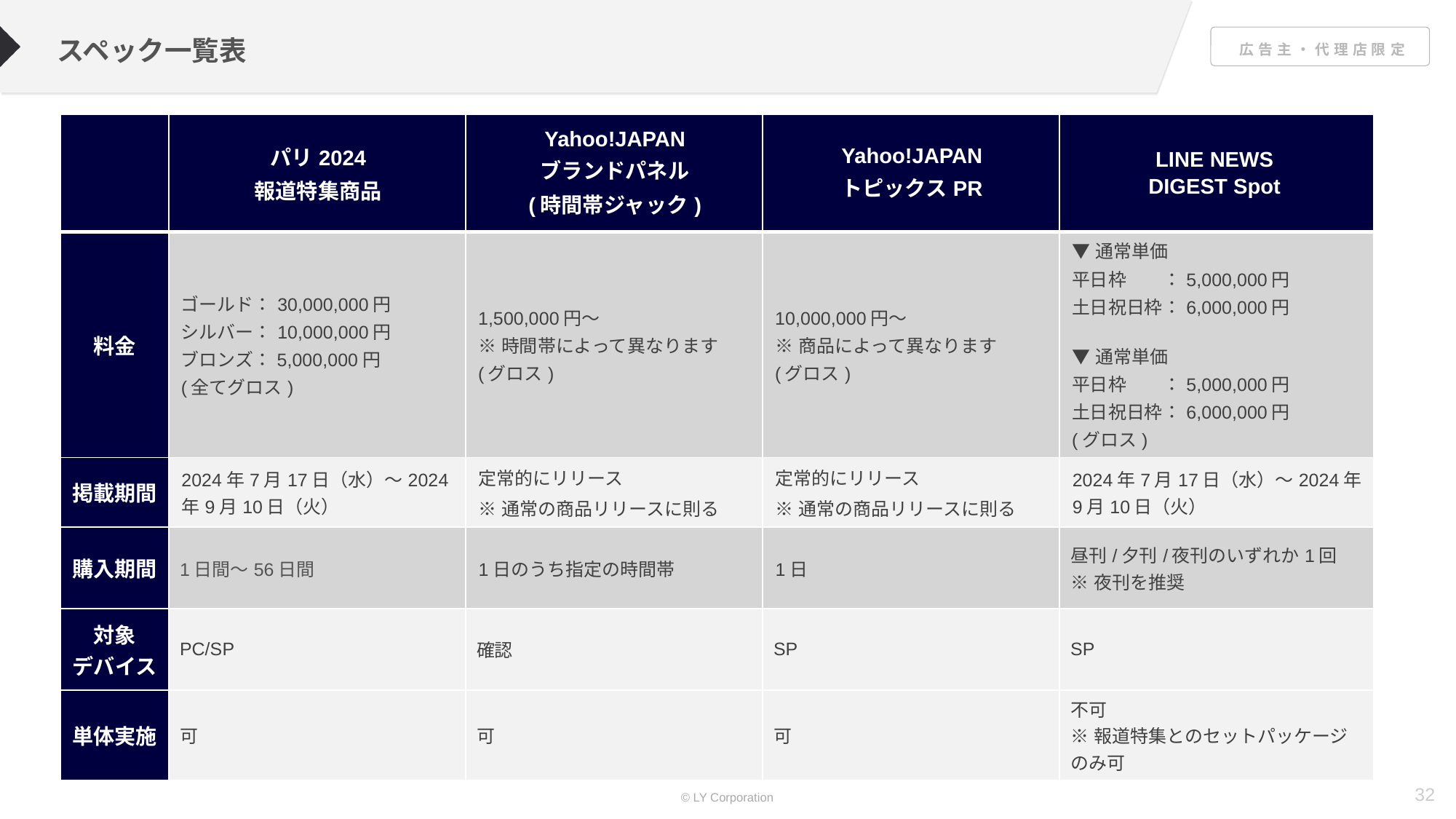

スペック一覧表
|  | パリ2024 報道特集商品 | Yahoo!JAPAN ブランドパネル (時間帯ジャック) | Yahoo!JAPAN トピックスPR | LINE NEWS DIGEST Spot |
| --- | --- | --- | --- | --- |
| 料金 | ゴールド：30,000,000円 シルバー：10,000,000円 ブロンズ：5,000,000円 (全てグロス) | 1,500,000円～ ※時間帯によって異なります (グロス) | 10,000,000円～ ※商品によって異なります (グロス) | ▼通常単価 平日枠　　：5,000,000円 土日祝日枠：6,000,000円 ▼通常単価 平日枠　　：5,000,000円 土日祝日枠：6,000,000円 (グロス) |
| 掲載期間 | 2024年7月17日（水）～2024年9月10日（火） | 定常的にリリース ※通常の商品リリースに則る | 定常的にリリース ※通常の商品リリースに則る | 2024年7月17日（水）～2024年9月10日（火） |
| 購入期間 | 1日間～56日間 | 1日のうち指定の時間帯 | 1日 | 昼刊/夕刊/夜刊のいずれか1回 ※夜刊を推奨 |
| 対象 デバイス | PC/SP | 確認 | SP | SP |
| 単体実施 | 可 | 可 | 可 | 不可 ※報道特集とのセットパッケージのみ可 |